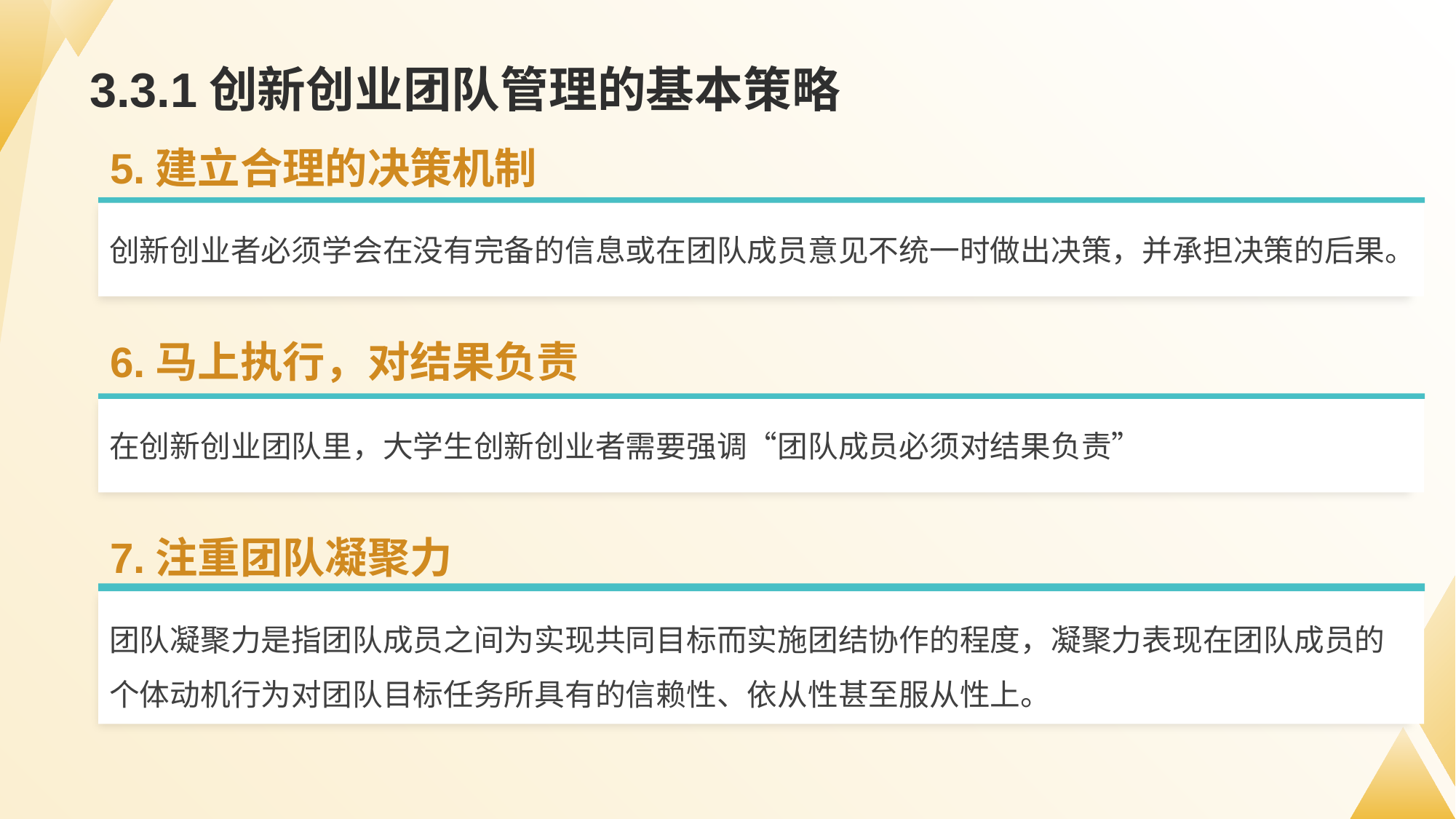

# 3.3.1创新创业团队管理的基本策略
5.建立合理的决策机制

创新创业者必须学会在没有完备的信息或在团队成员意见不统一时做出决策，并承担决策的后果。
6.马上执行，对结果负责

在创新创业团队里，大学生创新创业者需要强调“团队成员必须对结果负责”
7.注重团队凝聚力

团队凝聚力是指团队成员之间为实现共同目标而实施团结协作的程度，凝聚力表现在团队成员的个体动机行为对团队目标任务所具有的信赖性、依从性甚至服从性上。